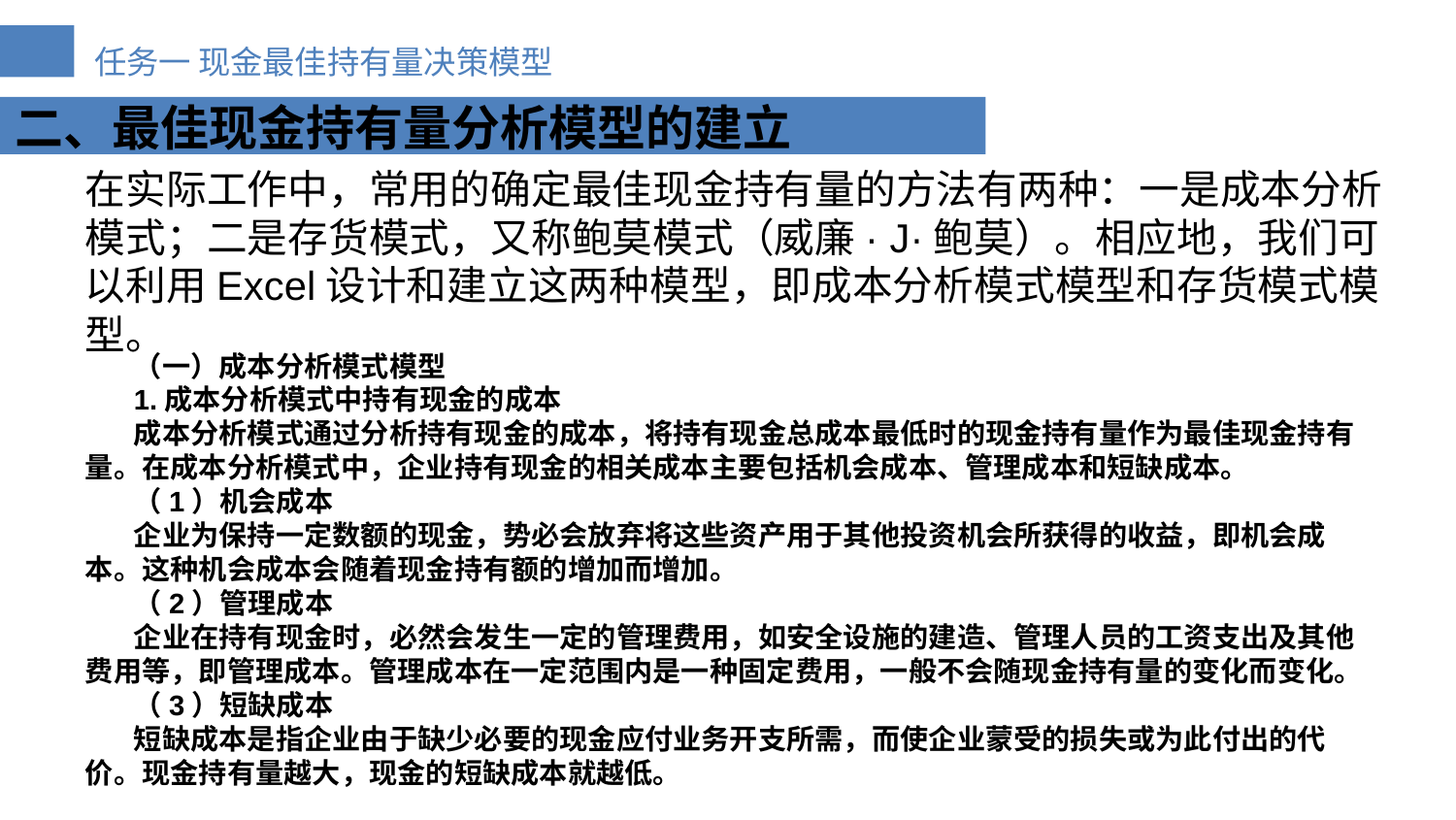

二、最佳现金持有量分析模型的建立

在实际工作中，常用的确定最佳现金持有量的方法有两种：一是成本分析模式；二是存货模式，又称鲍莫模式（威廉· J·鲍莫）。相应地，我们可以利用Excel设计和建立这两种模型，即成本分析模式模型和存货模式模型。
（一）成本分析模式模型
1.成本分析模式中持有现金的成本
成本分析模式通过分析持有现金的成本，将持有现金总成本最低时的现金持有量作为最佳现金持有量。在成本分析模式中，企业持有现金的相关成本主要包括机会成本、管理成本和短缺成本。
（1）机会成本
企业为保持一定数额的现金，势必会放弃将这些资产用于其他投资机会所获得的收益，即机会成本。这种机会成本会随着现金持有额的增加而增加。
（2）管理成本
企业在持有现金时，必然会发生一定的管理费用，如安全设施的建造、管理人员的工资支出及其他费用等，即管理成本。管理成本在一定范围内是一种固定费用，一般不会随现金持有量的变化而变化。
（3）短缺成本
短缺成本是指企业由于缺少必要的现金应付业务开支所需，而使企业蒙受的损失或为此付出的代价。现金持有量越大，现金的短缺成本就越低。